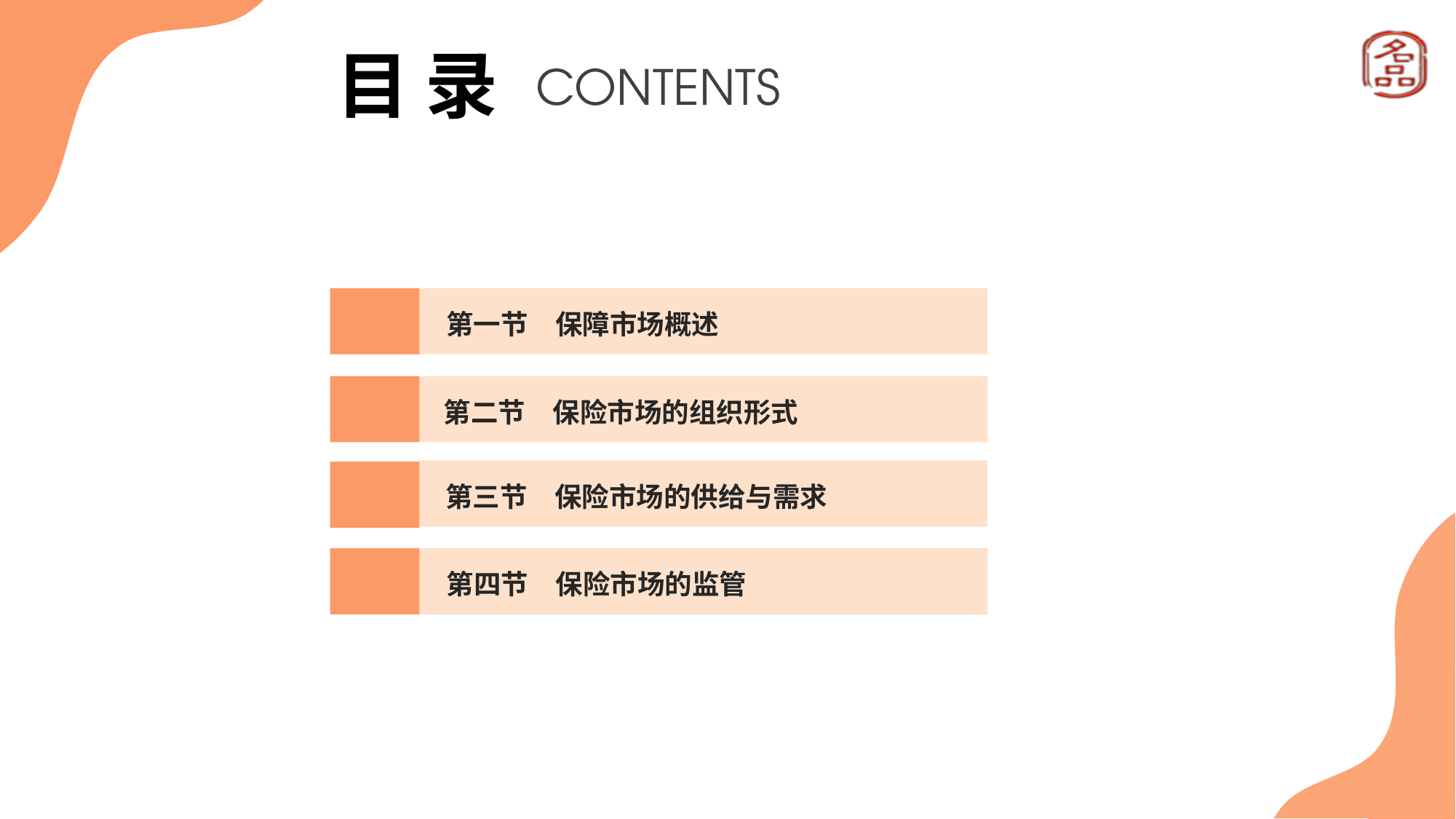

目 录
CONTENTS

　第一节　保障市场概述

　第二节　保险市场的组织形式

　第三节　保险市场的供给与需求

　第四节　保险市场的监管